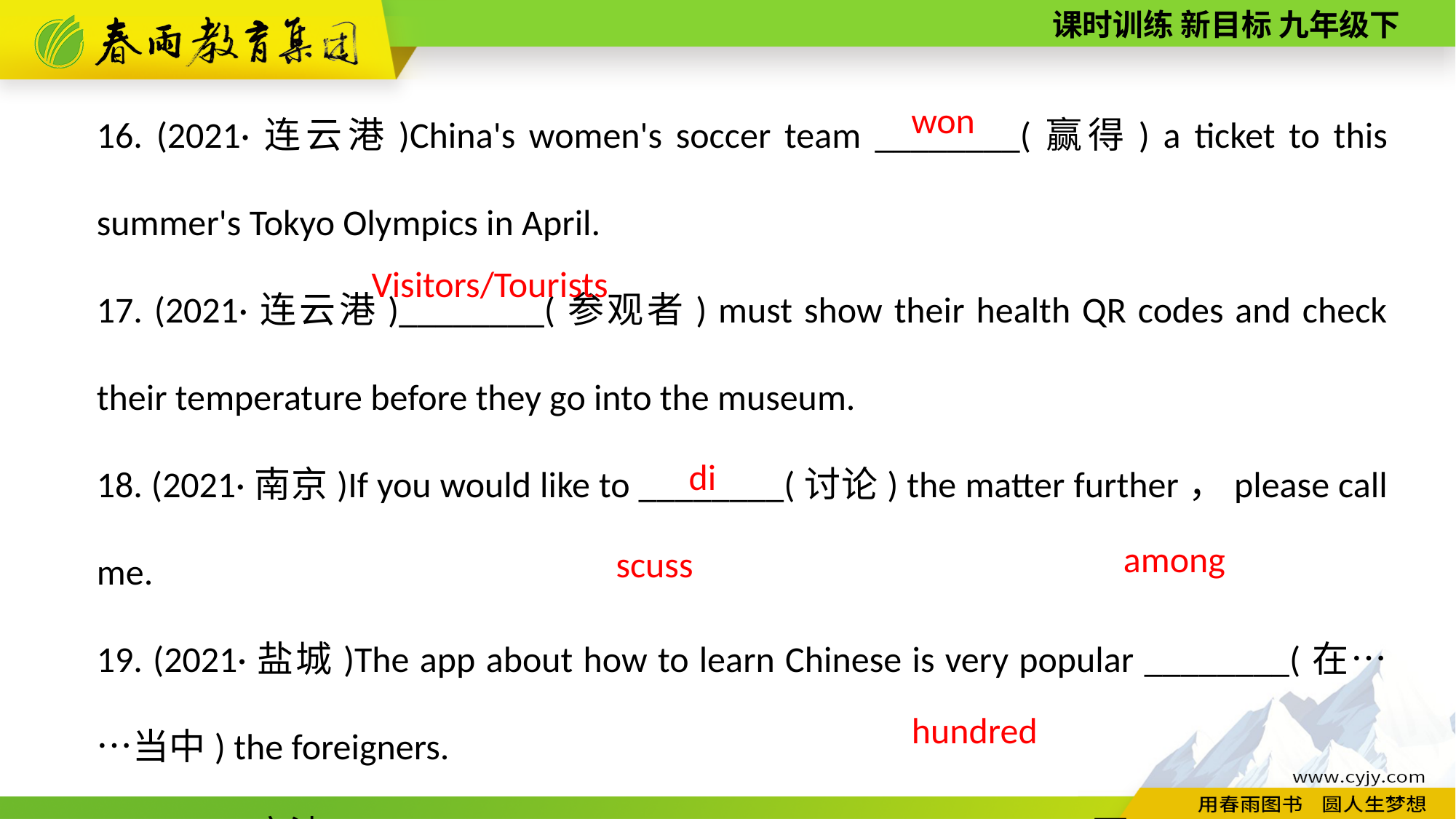

16. (2021·连云港)China's women's soccer team ________(赢得) a ticket to this summer's Tokyo Olympics in April.
17. (2021·连云港)________(参观者) must show their health QR codes and check their temperature before they go into the museum.
18. (2021·南京)If you would like to ________(讨论) the matter further，please call me.
19. (2021·盐城)The app about how to learn Chinese is very popular ________(在……当中) the foreigners.
20. (2021·宁波)The big tree over there is probably one ________(百) years old.
won
Visitors/Tourists
discuss
among
hundred